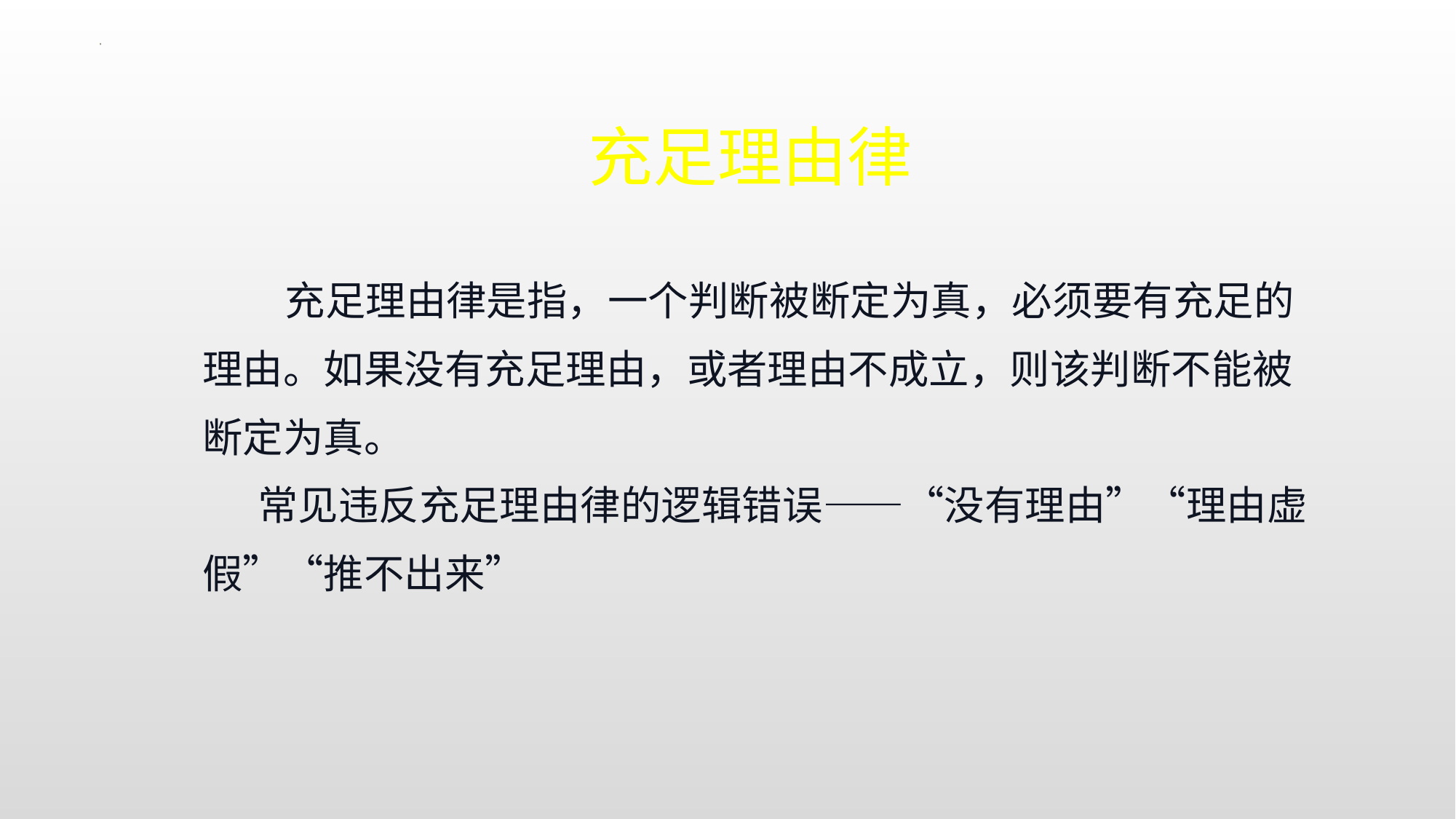

充足理由律
        充足理由律是指，一个判断被断定为真，必须要有充足的理由。如果没有充足理由，或者理由不成立，则该判断不能被断定为真。
     常见违反充足理由律的逻辑错误——“没有理由”“理由虚假”“推不出来”